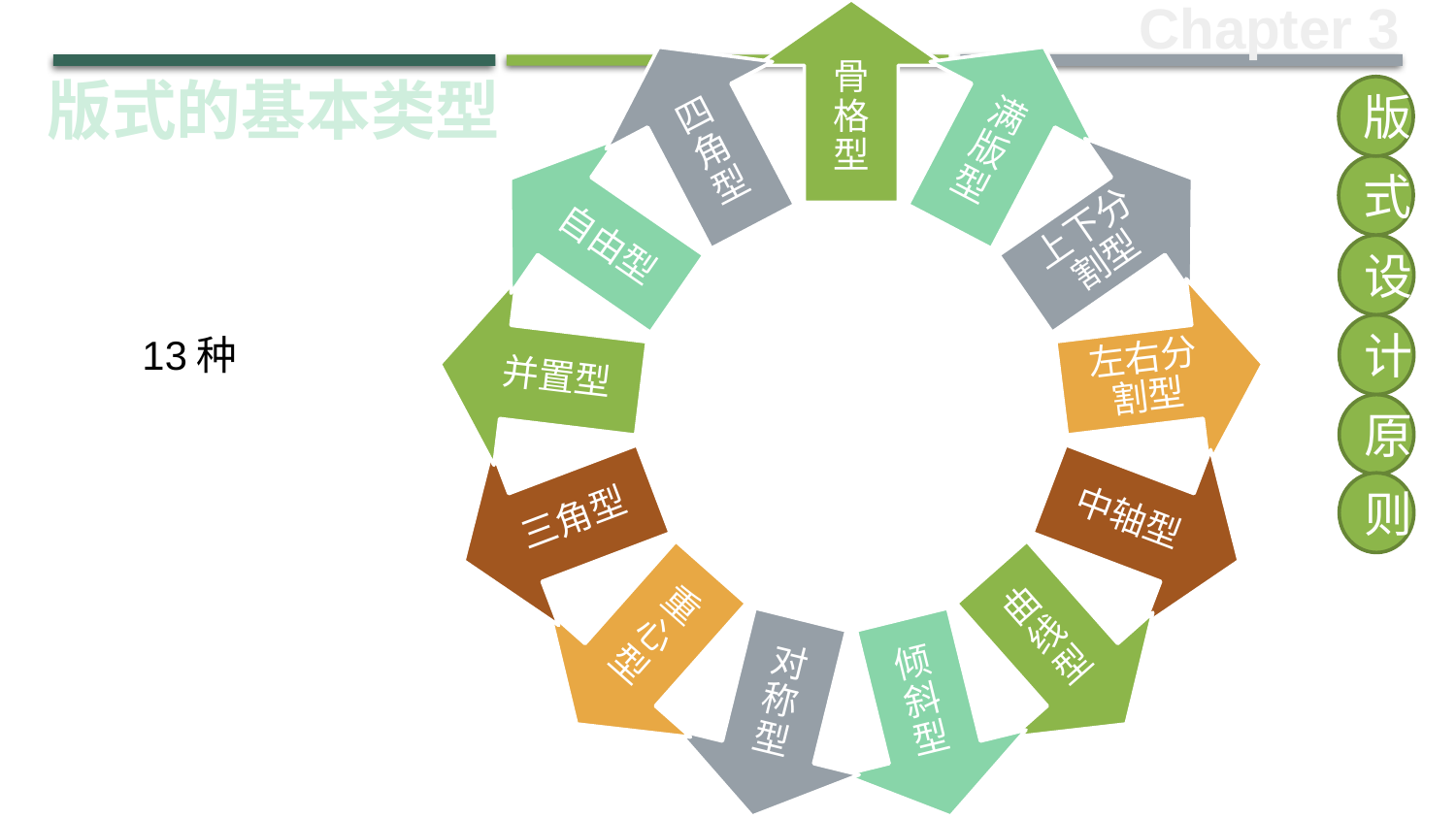

Chapter 3
骨格型
满版型
上下分割型
左右分割型
中轴型
曲线型
倾斜型
对称型
重心型
三角型
并置型
自由型
四角型
版式的基本类型
版
式
设
13种
计
原
则